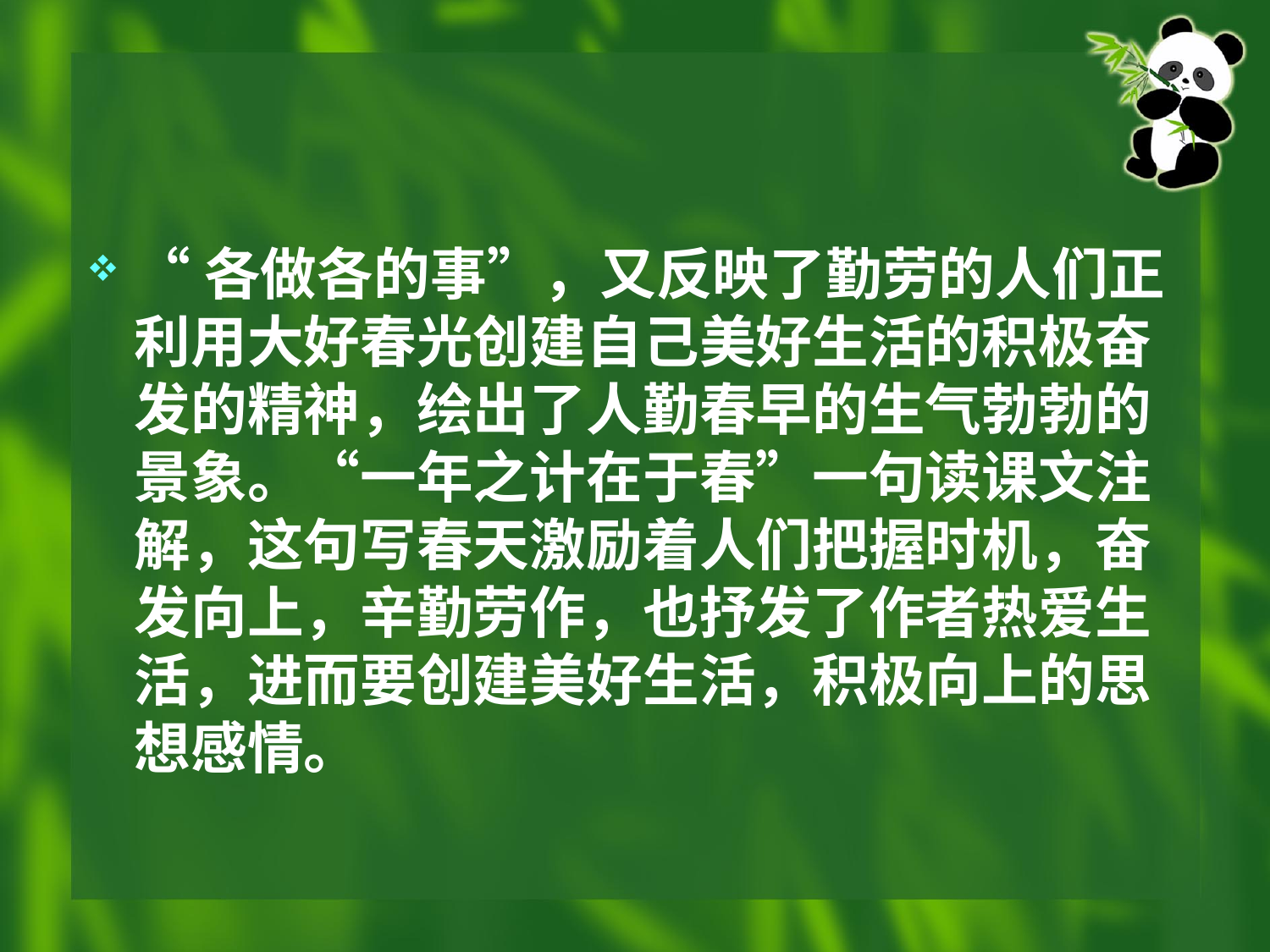

#
“各做各的事”，又反映了勤劳的人们正利用大好春光创建自己美好生活的积极奋发的精神，绘出了人勤春早的生气勃勃的景象。“一年之计在于春”一句读课文注解，这句写春天激励着人们把握时机，奋发向上，辛勤劳作，也抒发了作者热爱生活，进而要创建美好生活，积极向上的思想感情。